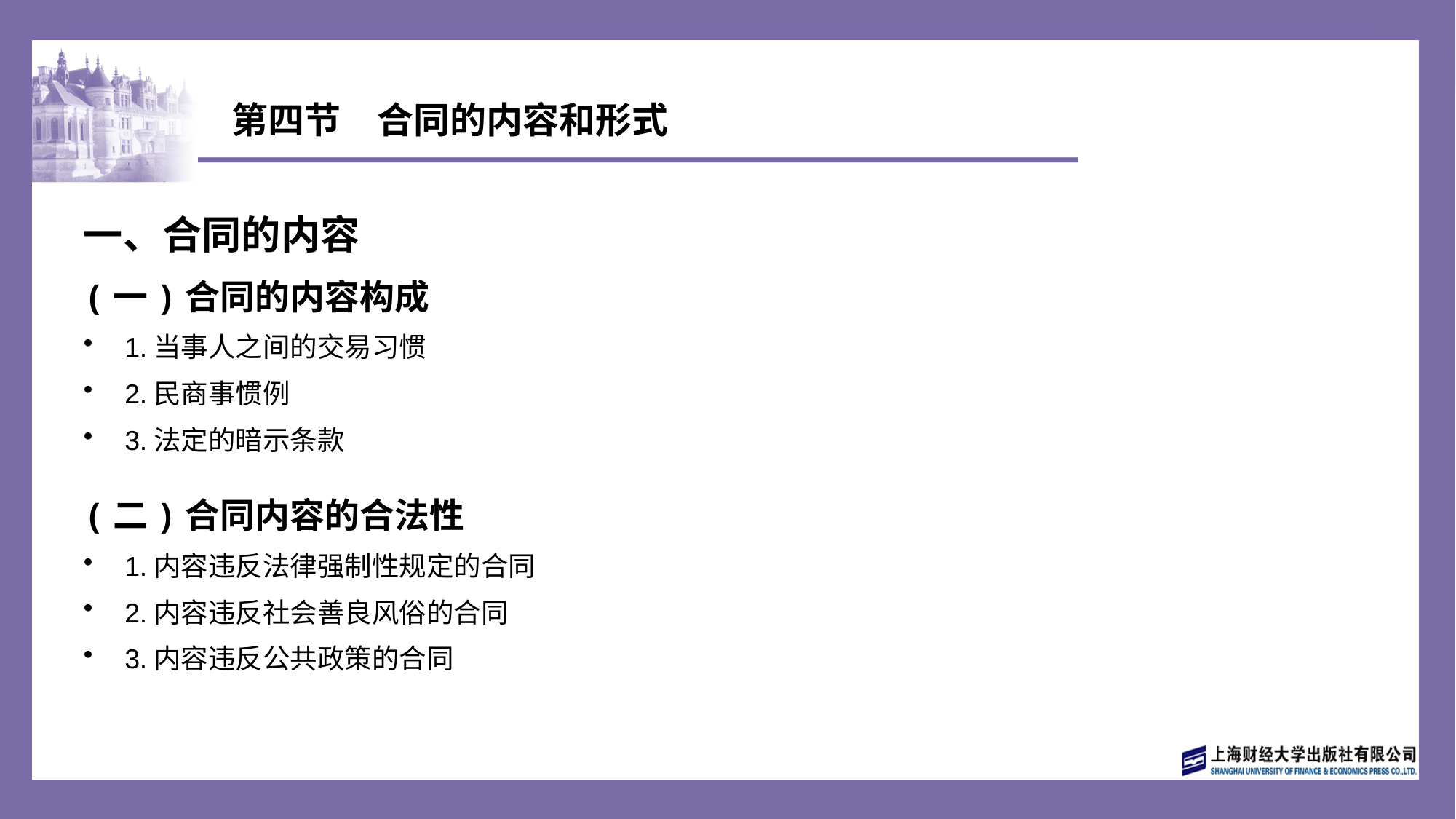

# 第四节　合同的内容和形式
一、合同的内容
(一)合同的内容构成
1.当事人之间的交易习惯
2.民商事惯例
3.法定的暗示条款
(二)合同内容的合法性
1.内容违反法律强制性规定的合同
2.内容违反社会善良风俗的合同
3.内容违反公共政策的合同